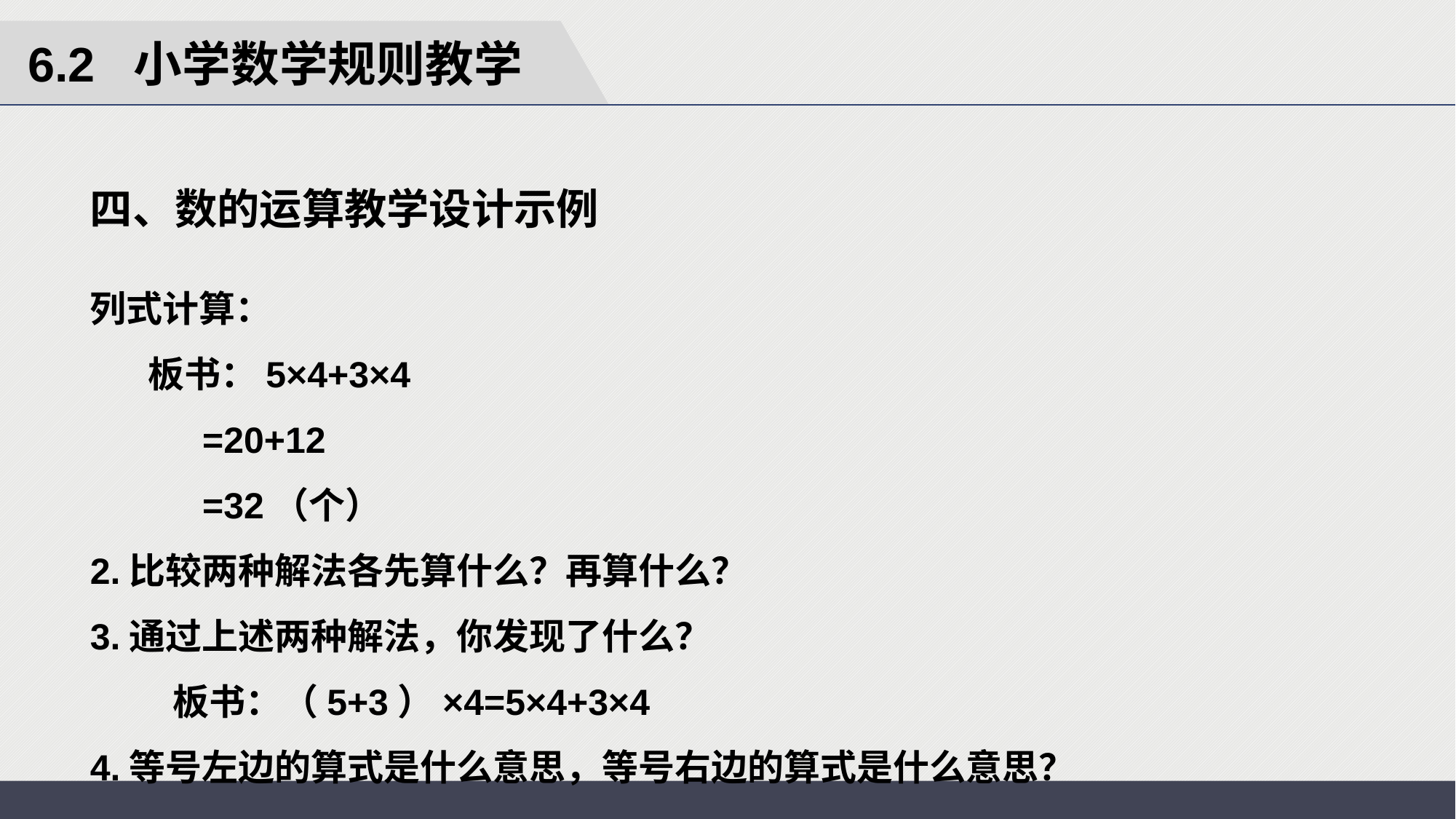

6.2  小学数学规则教学
四、数的运算教学设计示例
列式计算：
      板书：5×4+3×4
           =20+12
           =32（个）
2.比较两种解法各先算什么？再算什么？
3.通过上述两种解法，你发现了什么？
         板书：（5+3）×4=5×4+3×4
4.等号左边的算式是什么意思，等号右边的算式是什么意思？